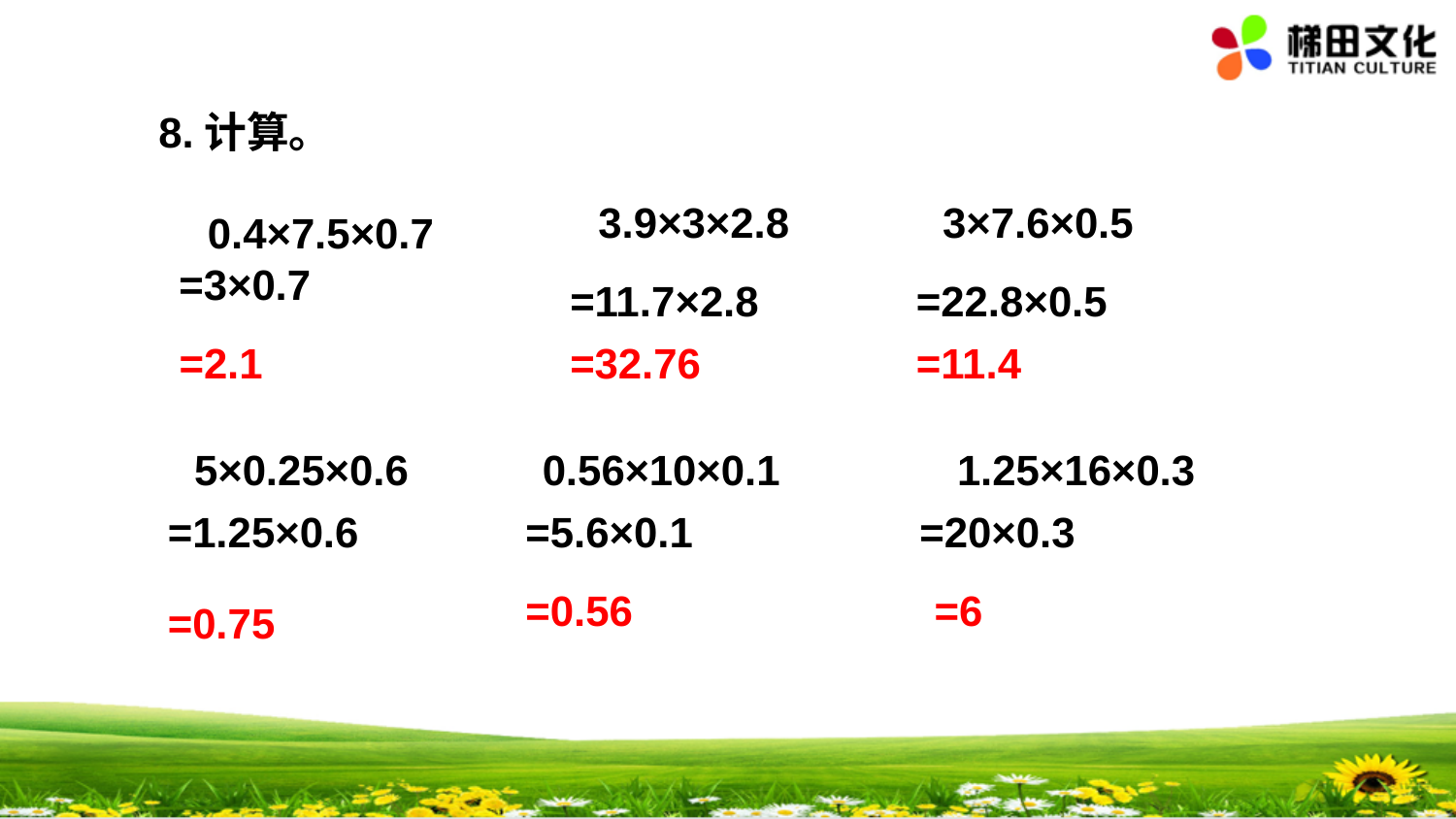

8.计算。
3.9×3×2.8
3×7.6×0.5
0.4×7.5×0.7
=3×0.7
=11.7×2.8
=22.8×0.5
=2.1
=32.76
=11.4
5×0.25×0.6
0.56×10×0.1
1.25×16×0.3
=1.25×0.6
=5.6×0.1
=20×0.3
=0.56
=6
=0.75